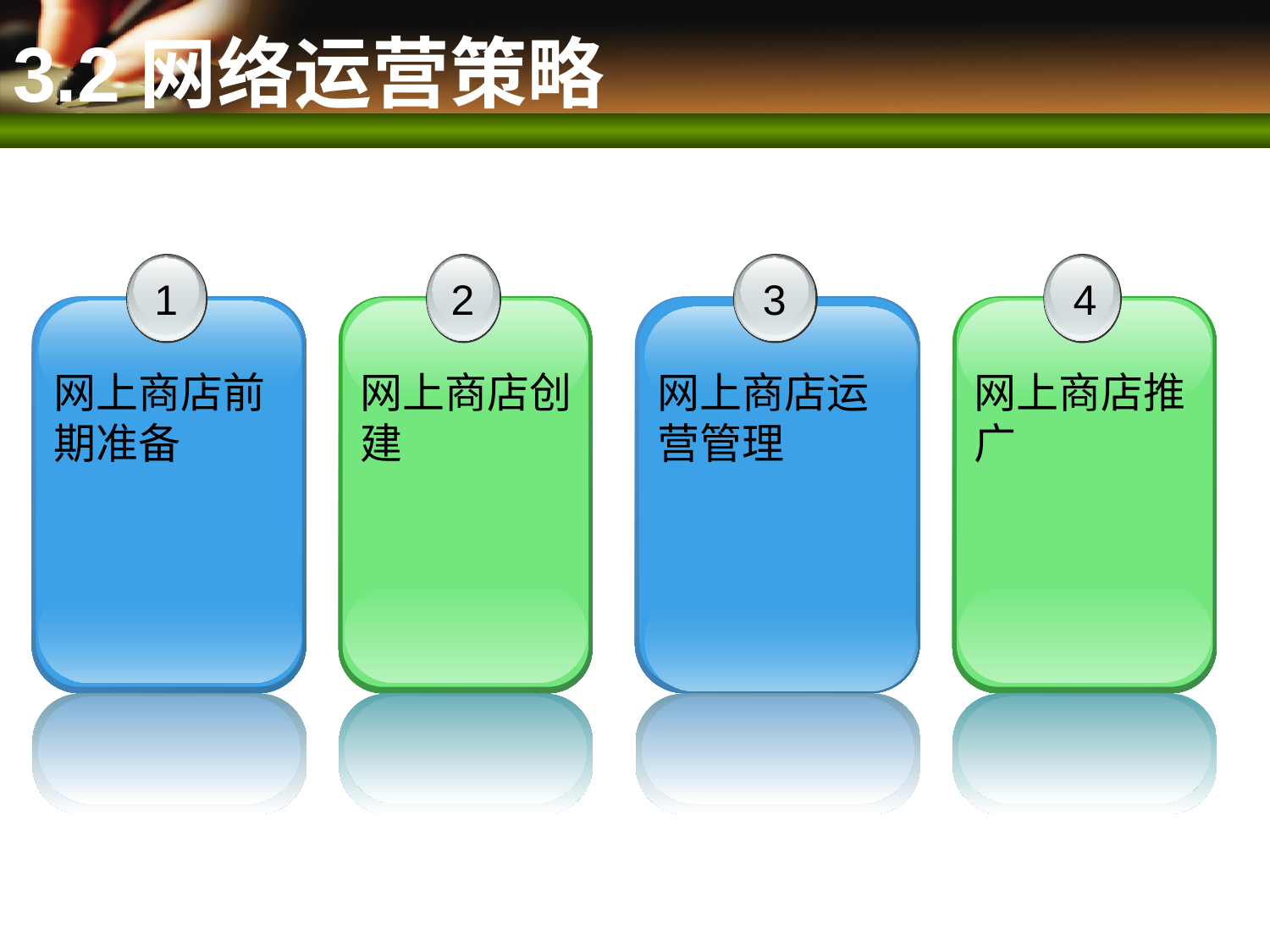

# 3.2网络运营策略

1

网上商店前期准备

2

网上商店创建

3

网上商店运营管理

4

网上商店推广